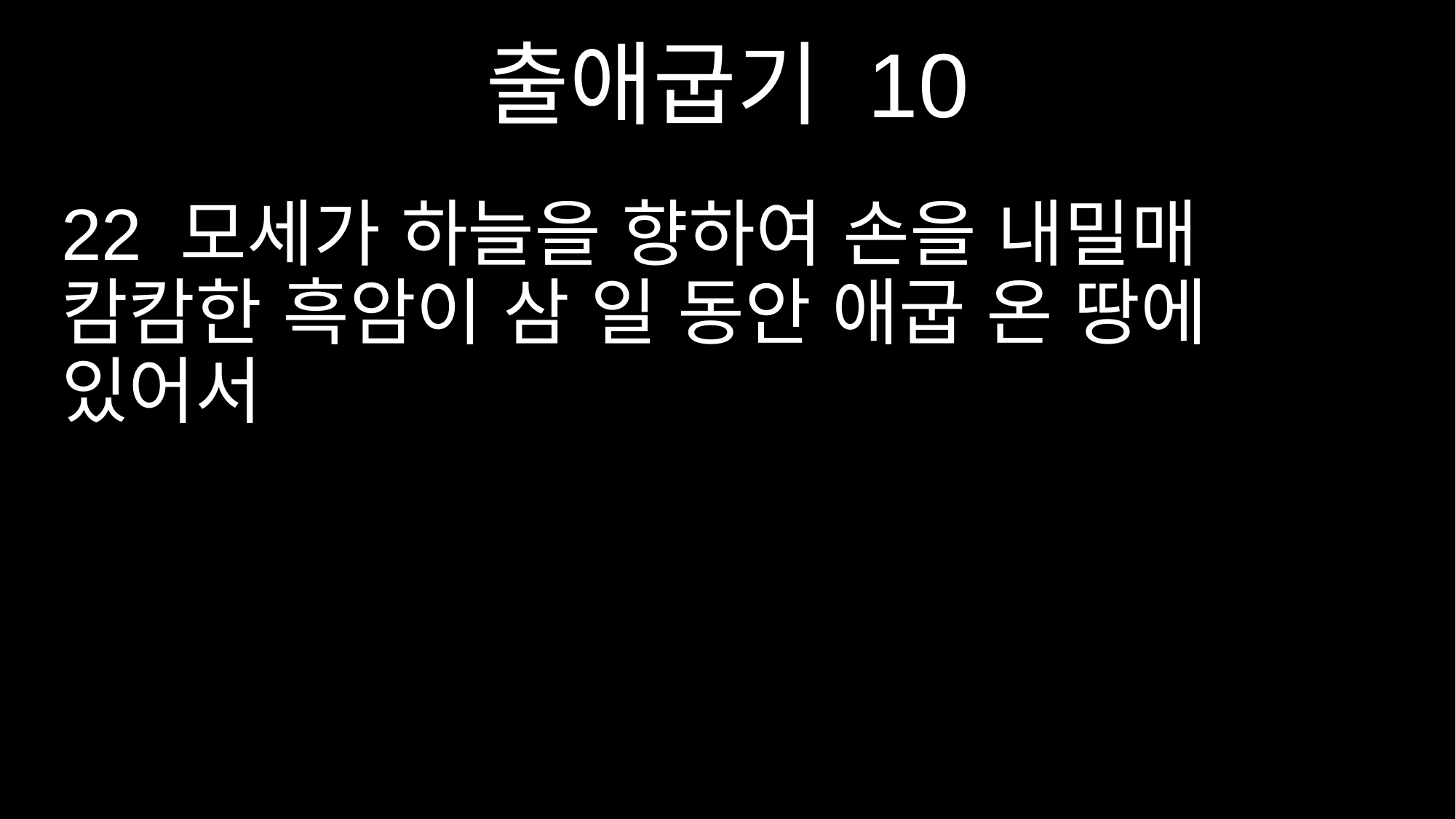

출애굽기 10
22 모세가 하늘을 향하여 손을 내밀매 캄캄한 흑암이 삼 일 동안 애굽 온 땅에 있어서